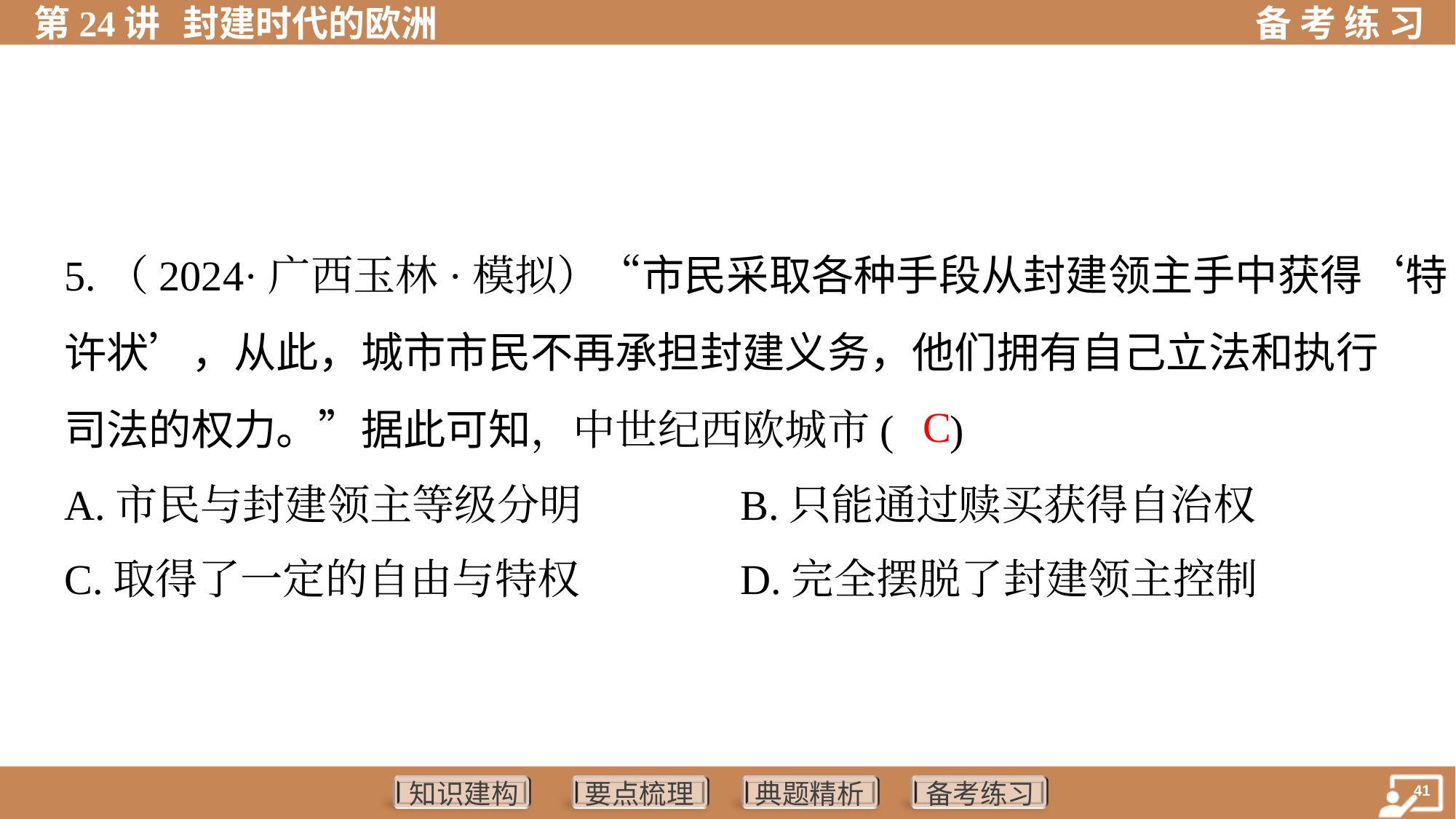

5.（2024·广西玉林·模拟）“市民采取各种手段从封建领主手中获得‘特
许状’，从此，城市市民不再承担封建义务，他们拥有自己立法和执行
司法的权力。”据此可知，中世纪西欧城市(     )
  C
A.市民与封建领主等级分明	B.只能通过赎买获得自治权
C.取得了一定的自由与特权	D.完全摆脱了封建领主控制